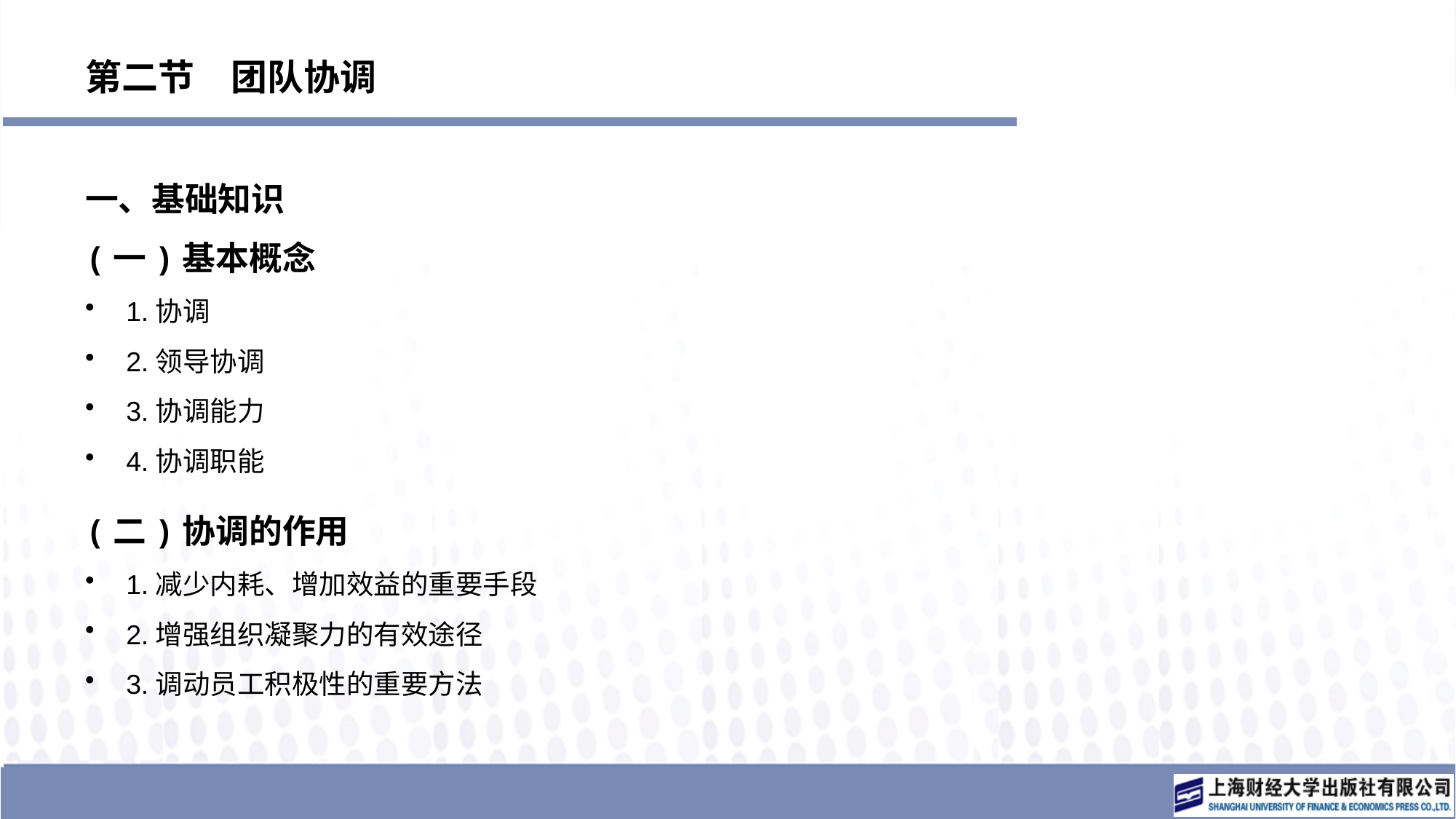

# 第二节　团队协调
一、基础知识
(一)基本概念
1.协调
2.领导协调
3.协调能力
4.协调职能
(二)协调的作用
1.减少内耗、增加效益的重要手段
2.增强组织凝聚力的有效途径
3.调动员工积极性的重要方法